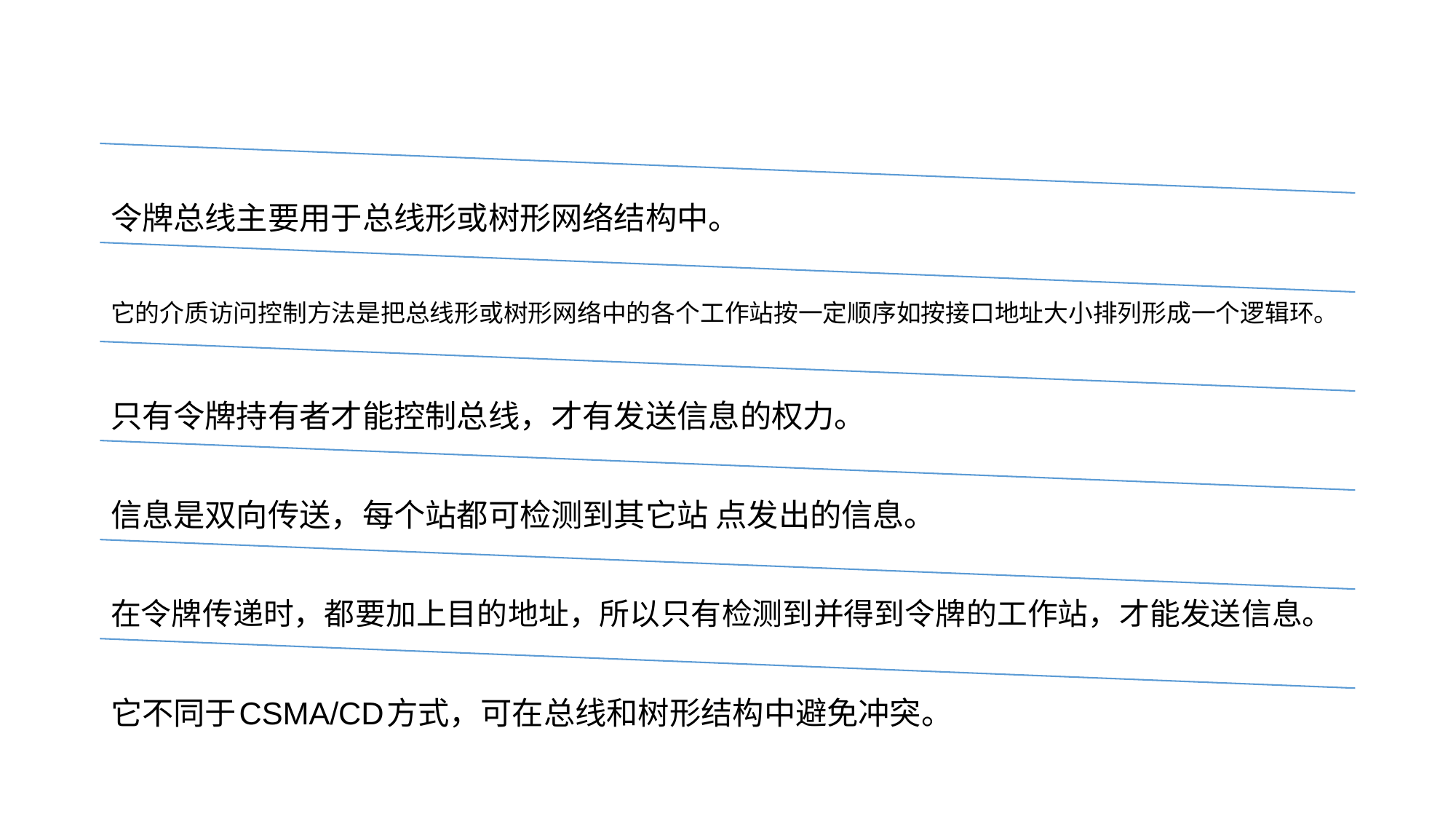

令牌总线主要用于总线形或树形网络结构中。
它的介质访问控制方法是把总线形或树形网络中的各个工作站按一定顺序如按接口地址大小排列形成一个逻辑环。
只有令牌持有者才能控制总线，才有发送信息的权力。
信息是双向传送，每个站都可检测到其它站 点发出的信息。
在令牌传递时，都要加上目的地址，所以只有检测到并得到令牌的工作站，才能发送信息。
它不同于CSMA/CD方式，可在总线和树形结构中避免冲突。